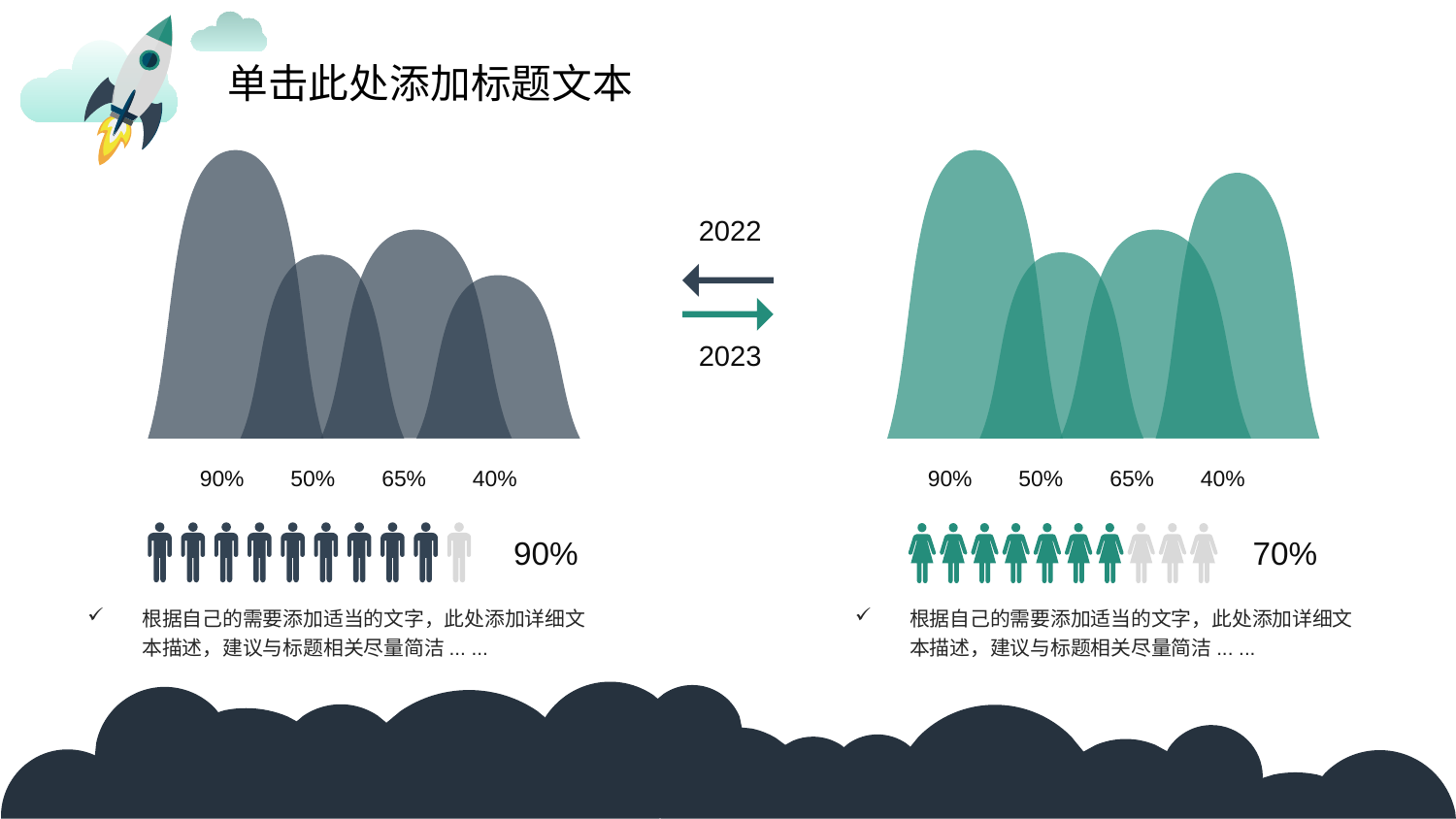

单击此处添加标题文本

2022

2023
90%
50%
65%
40%
90%
50%
65%
40%

90%
70%
根据自己的需要添加适当的文字，此处添加详细文本描述，建议与标题相关尽量简洁... ...
根据自己的需要添加适当的文字，此处添加详细文本描述，建议与标题相关尽量简洁... ...